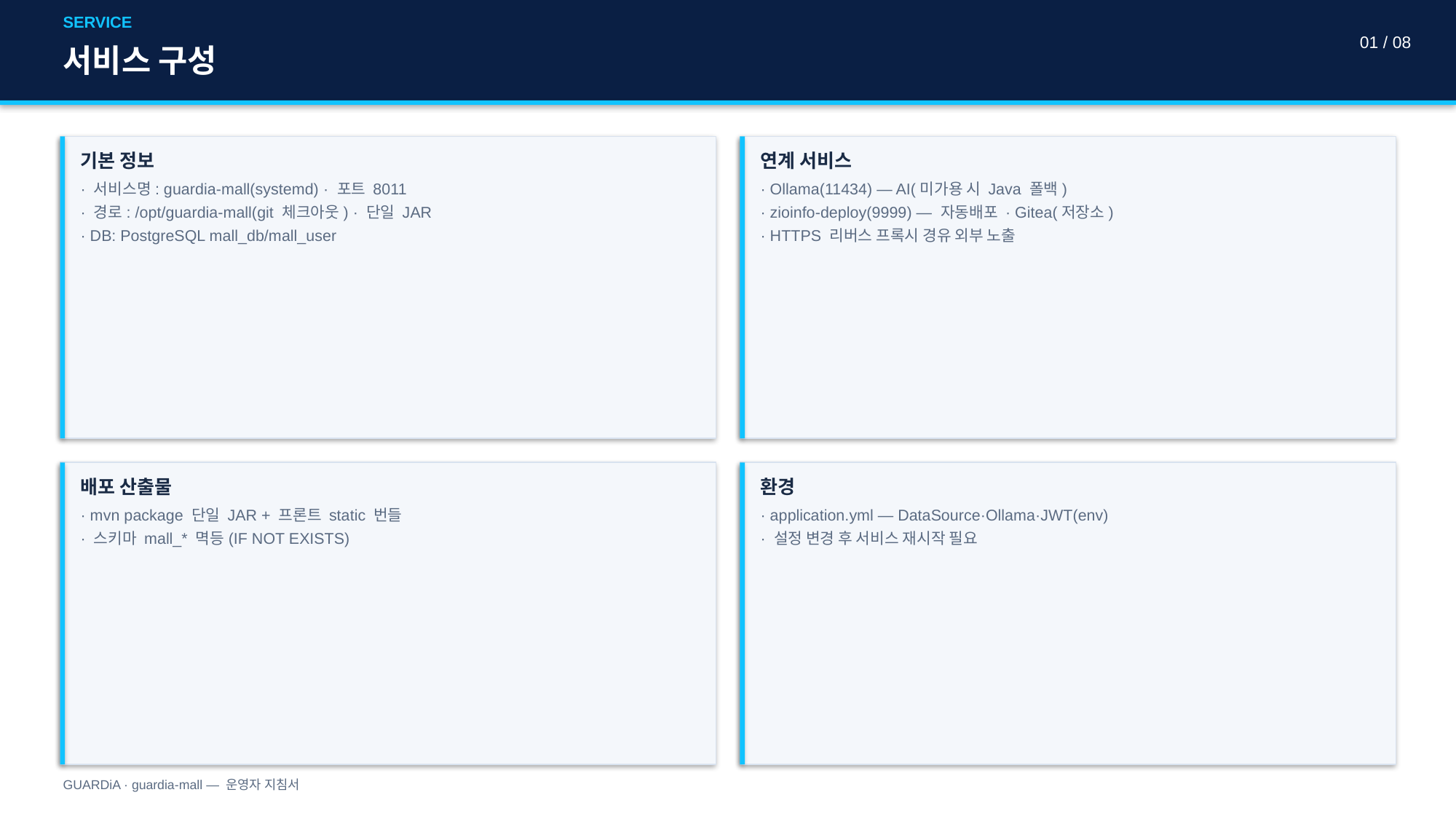

SERVICE
01 / 08
서비스 구성

기본 정보
· 서비스명: guardia-mall(systemd) · 포트 8011
· 경로: /opt/guardia-mall(git 체크아웃) · 단일 JAR
· DB: PostgreSQL mall_db/mall_user
연계 서비스
· Ollama(11434) — AI(미가용 시 Java 폴백)
· zioinfo-deploy(9999) — 자동배포 · Gitea(저장소)
· HTTPS 리버스 프록시 경유 외부 노출

배포 산출물
· mvn package 단일 JAR + 프론트 static 번들
· 스키마 mall_* 멱등(IF NOT EXISTS)
환경
· application.yml — DataSource·Ollama·JWT(env)
· 설정 변경 후 서비스 재시작 필요
GUARDiA · guardia-mall — 운영자 지침서